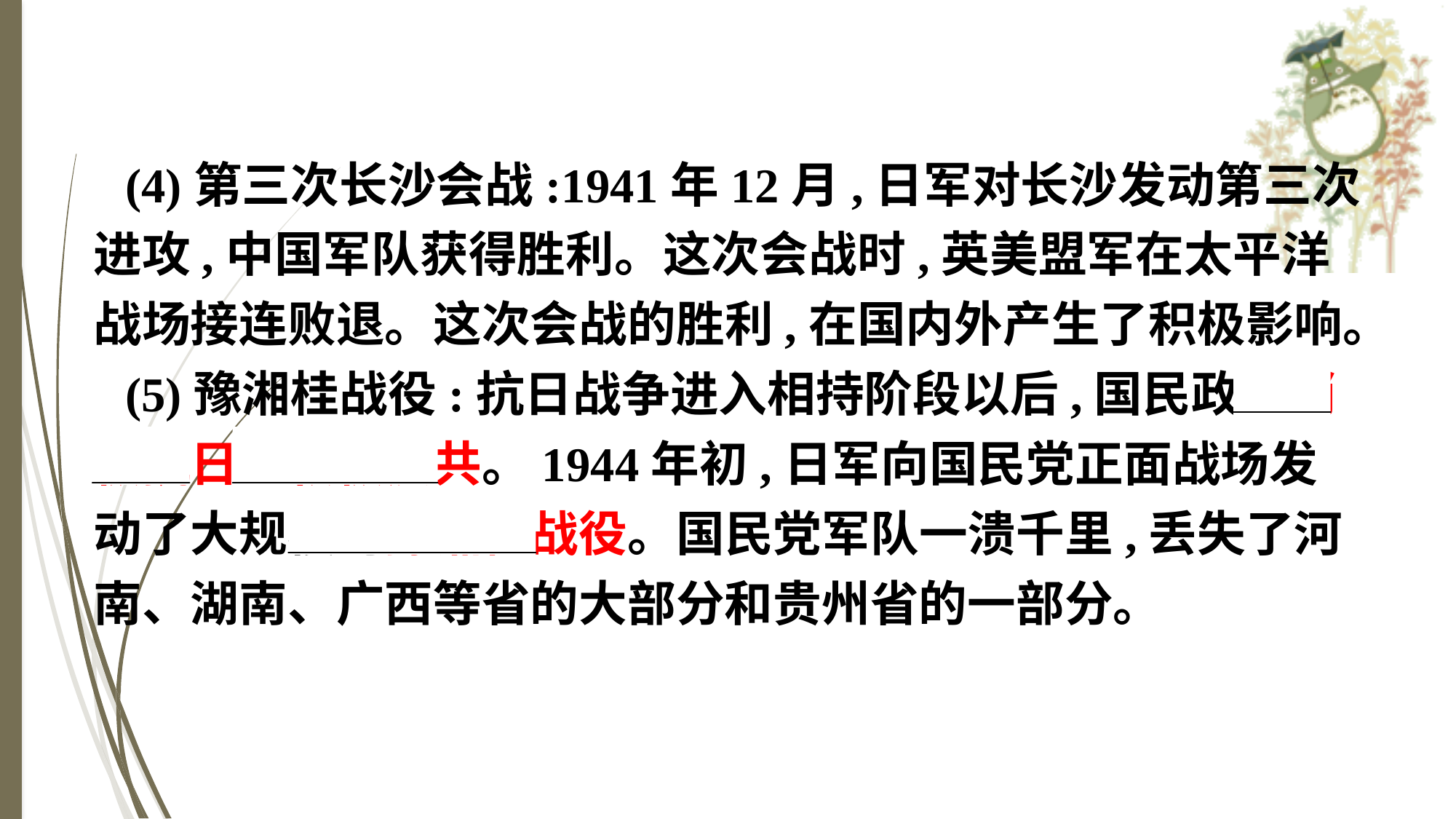

(4)第三次长沙会战:1941年12月,日军对长沙发动第三次进攻,中国军队获得胜利。这次会战时,英美盟军在太平洋战场接连败退。这次会战的胜利,在国内外产生了积极影响。
(5)豫湘桂战役:抗日战争进入相持阶段以后,国民政府消极抗日、积极反共。1944年初,日军向国民党正面战场发动了大规模的豫湘桂战役。国民党军队一溃千里,丢失了河南、湖南、广西等省的大部分和贵州省的一部分。